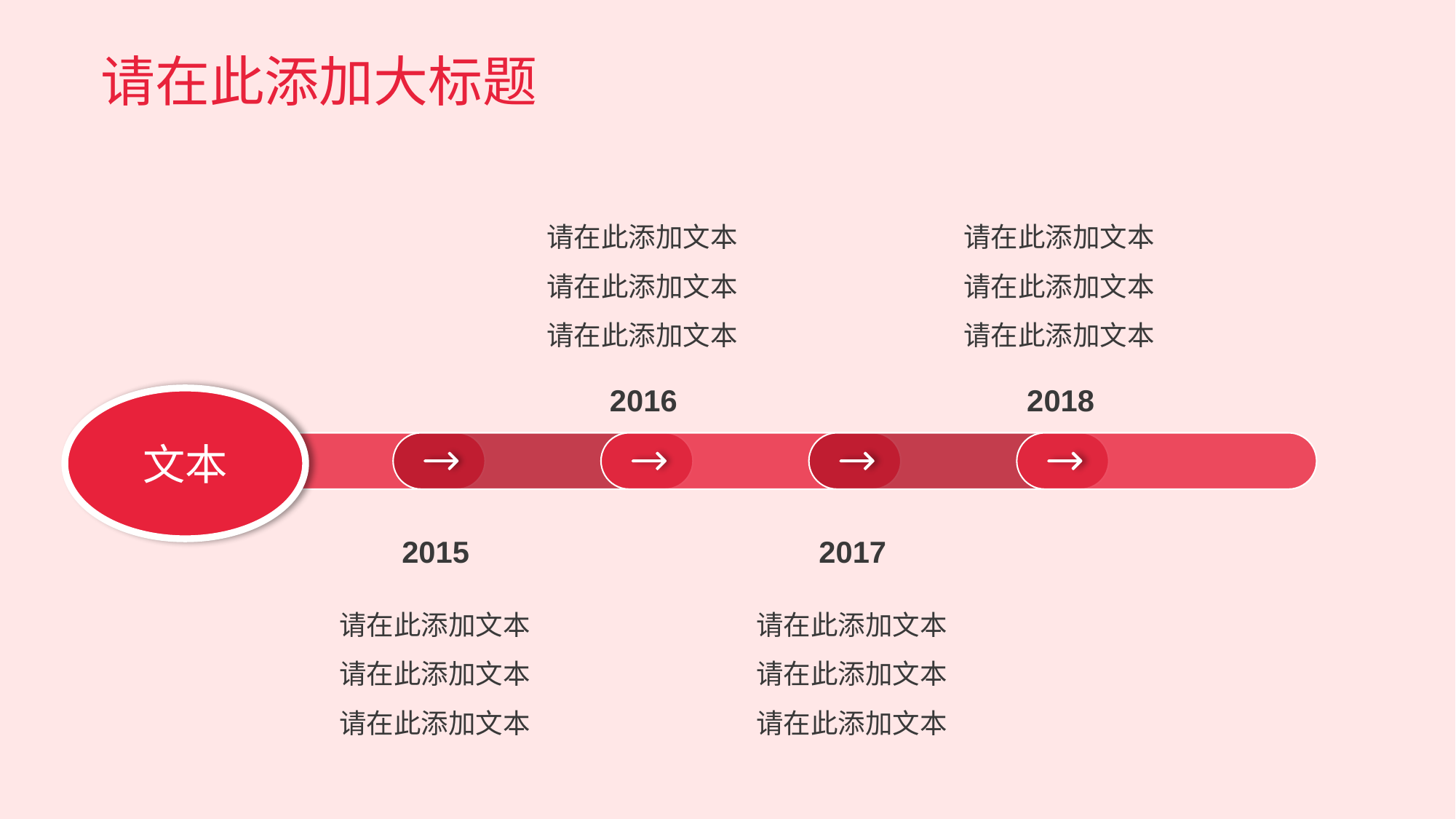

# 请在此添加大标题
请在此添加文本请在此添加文本请在此添加文本
请在此添加文本请在此添加文本请在此添加文本
2016
2018
文本

2015
2017
请在此添加文本请在此添加文本请在此添加文本
请在此添加文本请在此添加文本请在此添加文本